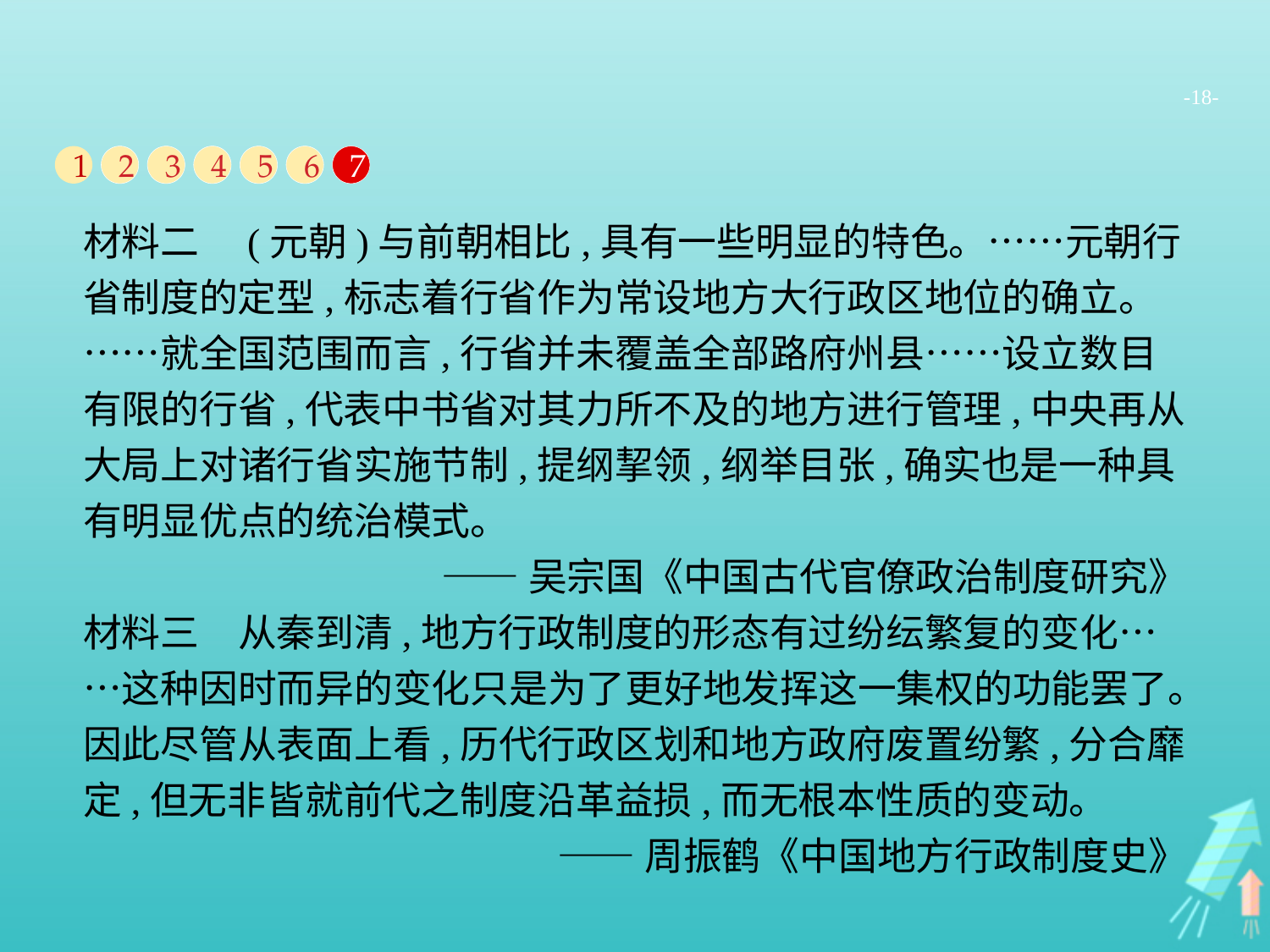

-18-
1
2
3
4
5
6
7
材料二　(元朝)与前朝相比,具有一些明显的特色。……元朝行省制度的定型,标志着行省作为常设地方大行政区地位的确立。……就全国范围而言,行省并未覆盖全部路府州县……设立数目有限的行省,代表中书省对其力所不及的地方进行管理,中央再从大局上对诸行省实施节制,提纲挈领,纲举目张,确实也是一种具有明显优点的统治模式。
——吴宗国《中国古代官僚政治制度研究》
材料三　从秦到清,地方行政制度的形态有过纷纭繁复的变化……这种因时而异的变化只是为了更好地发挥这一集权的功能罢了。因此尽管从表面上看,历代行政区划和地方政府废置纷繁,分合靡定,但无非皆就前代之制度沿革益损,而无根本性质的变动。
——周振鹤《中国地方行政制度史》